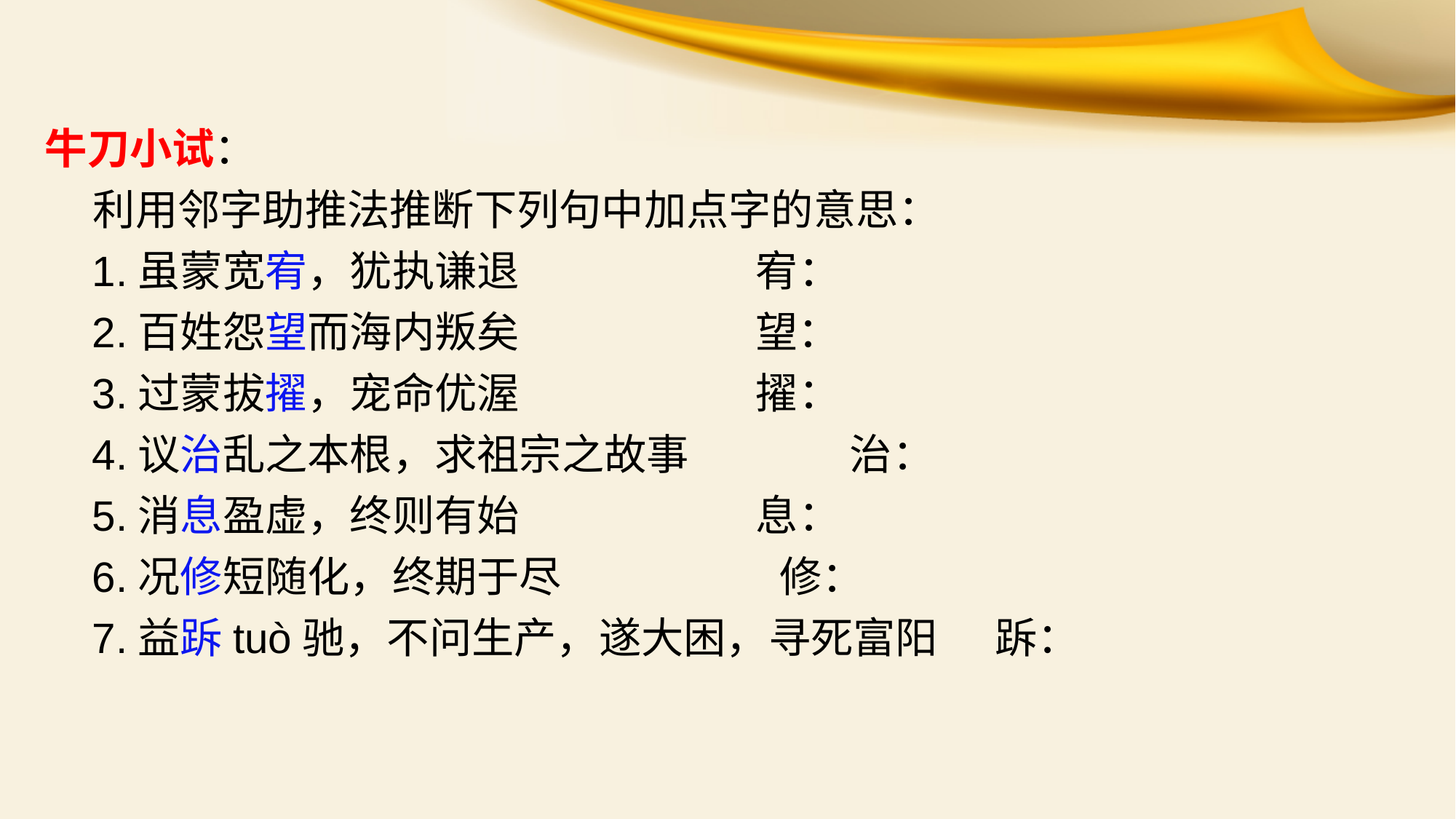

牛刀小试：
    利用邻字助推法推断下列句中加点字的意思：
    1.虽蒙宽宥，犹执谦退                         宥：
    2.百姓怨望而海内叛矣                         望：
    3.过蒙拔擢，宠命优渥                         擢：
    4.议治乱之本根，求祖宗之故事                 治：
    5.消息盈虚，终则有始                         息：
    6.况修短随化，终期于尽                       修：
    7.益跅tuò驰，不问生产，遂大困，寻死富阳      跅：